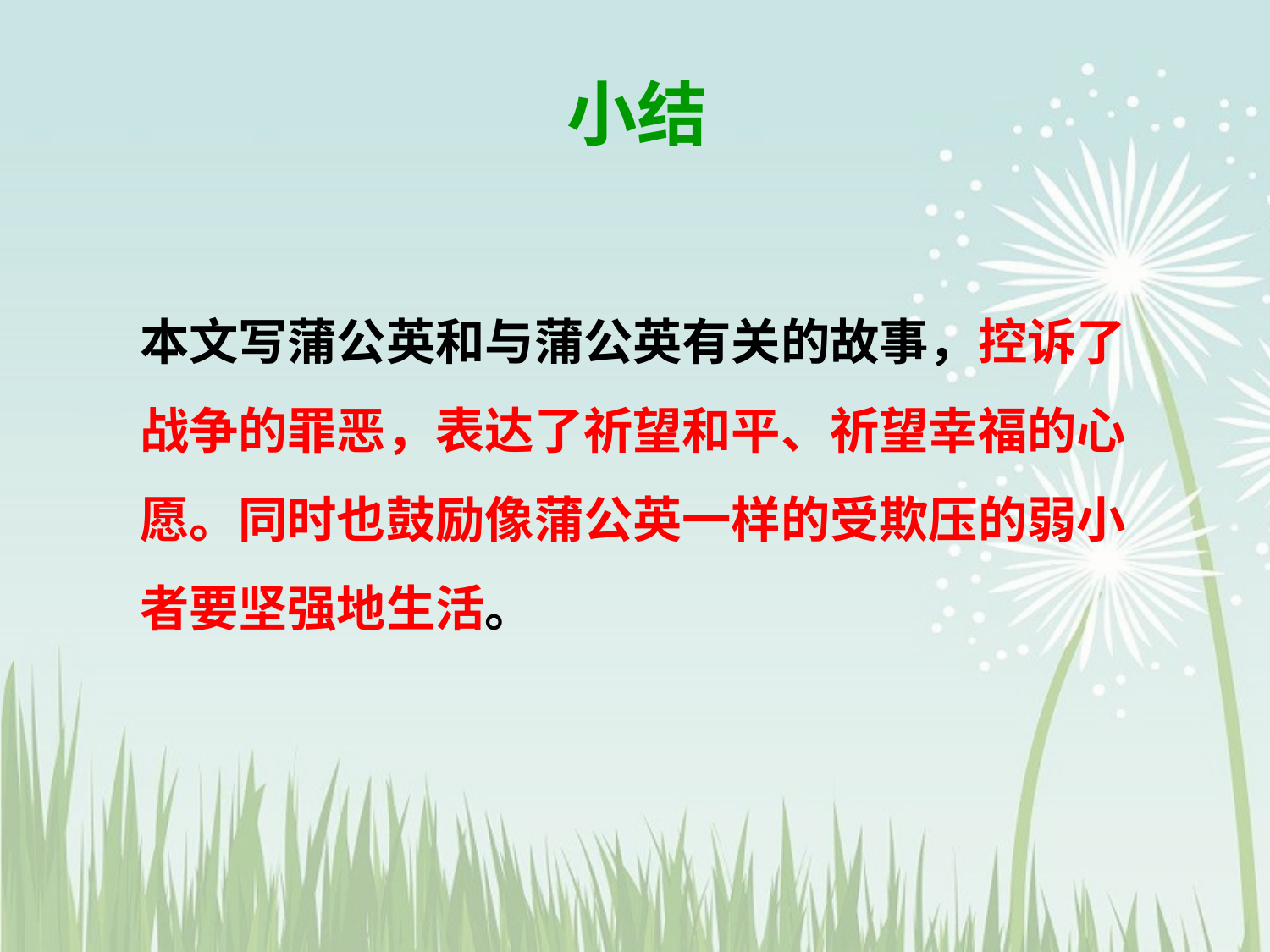

小结
本文写蒲公英和与蒲公英有关的故事，控诉了战争的罪恶，表达了祈望和平、祈望幸福的心愿。同时也鼓励像蒲公英一样的受欺压的弱小者要坚强地生活。